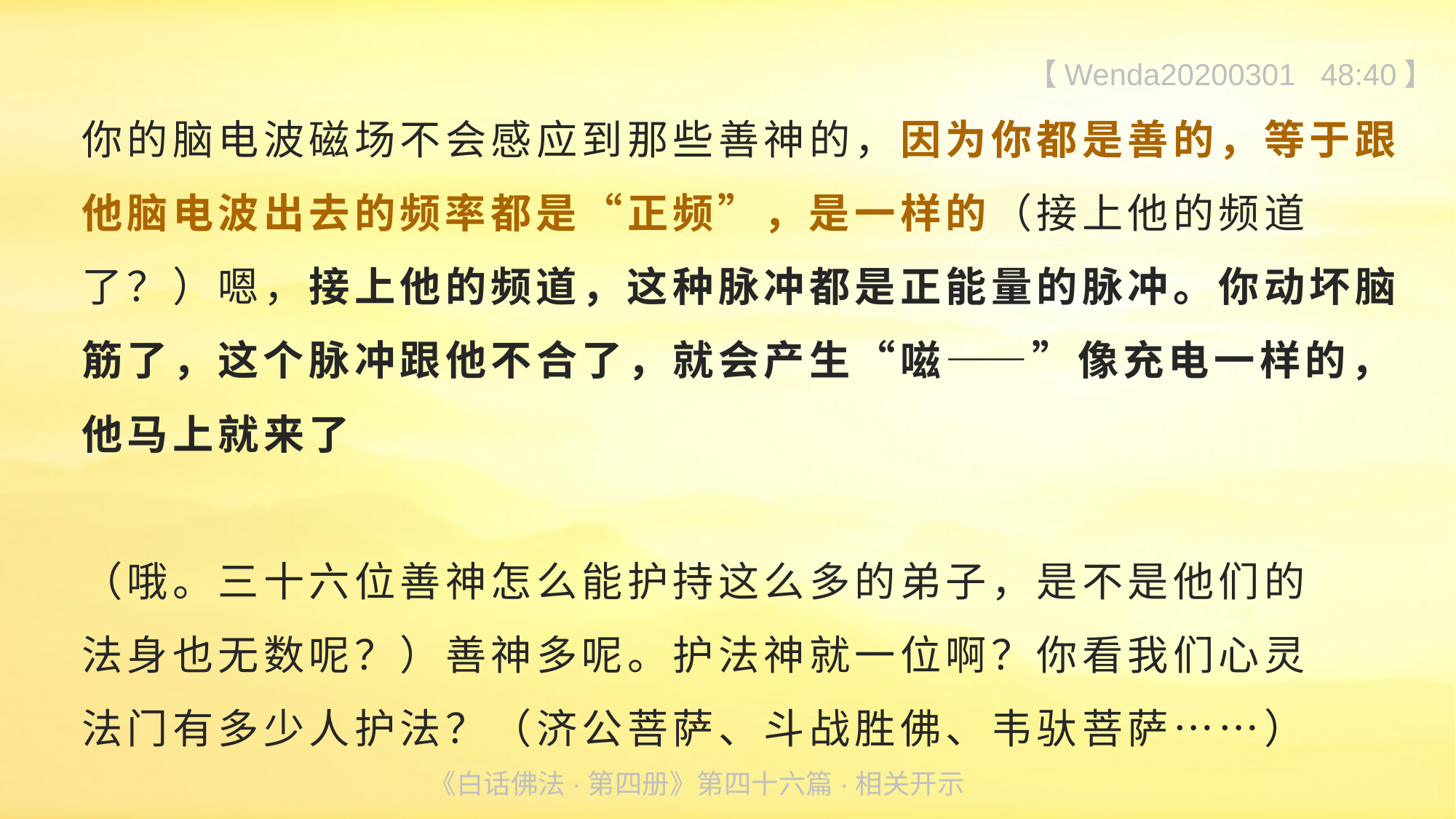

【Wenda20200301   48:40】
你的脑电波磁场不会感应到那些善神的，因为你都是善的，等于跟他脑电波出去的频率都是“正频”，是一样的（接上他的频道了？）嗯，接上他的频道，这种脉冲都是正能量的脉冲。你动坏脑筋了，这个脉冲跟他不合了，就会产生“嗞——”像充电一样的，他马上就来了

（哦。三十六位善神怎么能护持这么多的弟子，是不是他们的
法身也无数呢？）善神多呢。护法神就一位啊？你看我们心灵
法门有多少人护法？（济公菩萨、斗战胜佛、韦驮菩萨……）
《白话佛法·第四册》第四十六篇·相关开示